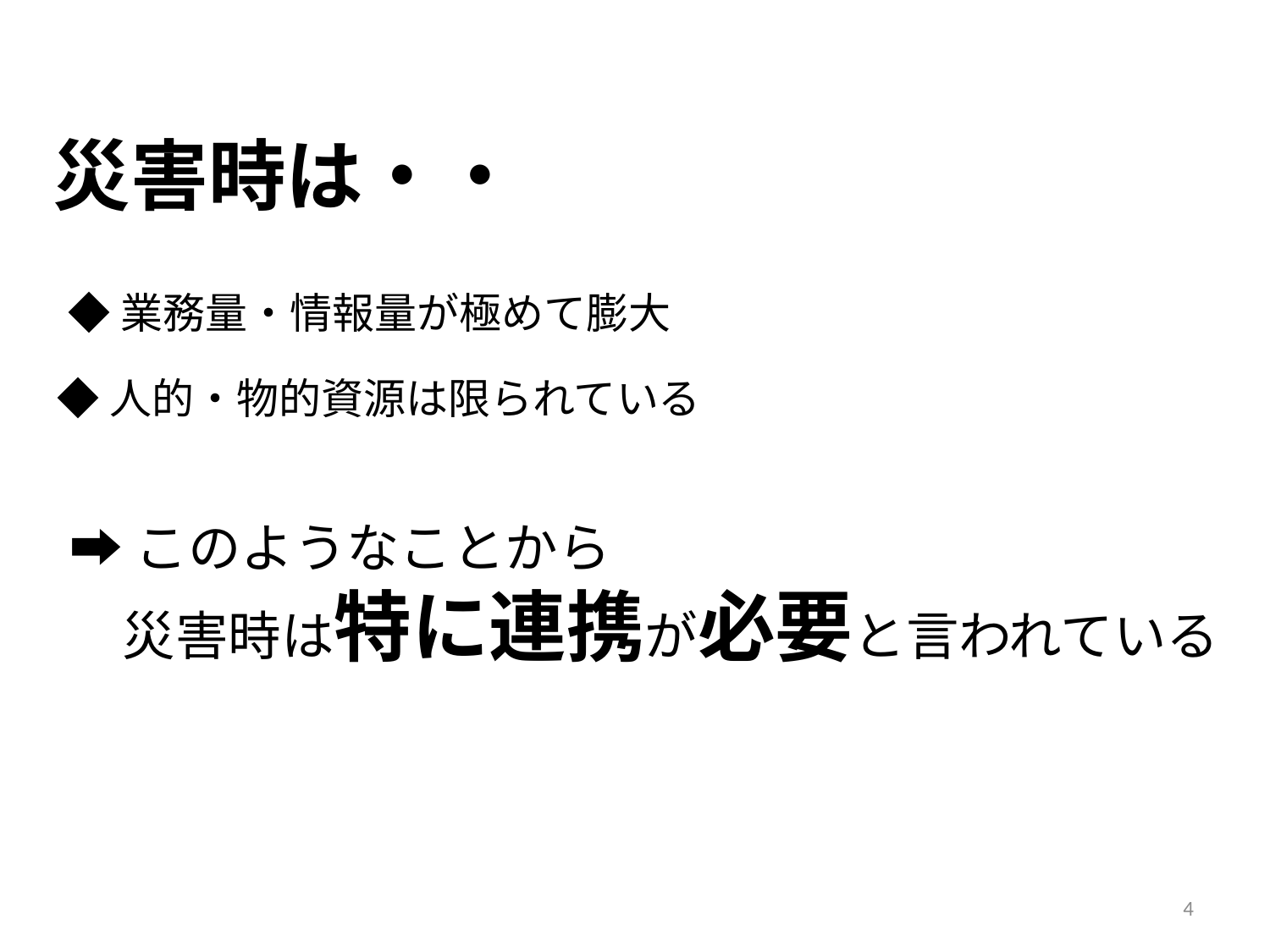

災害時は・・
◆業務量・情報量が極めて膨大
◆人的・物的資源は限られている

➡このようなことから
　災害時は特に連携が必要と言われている

4